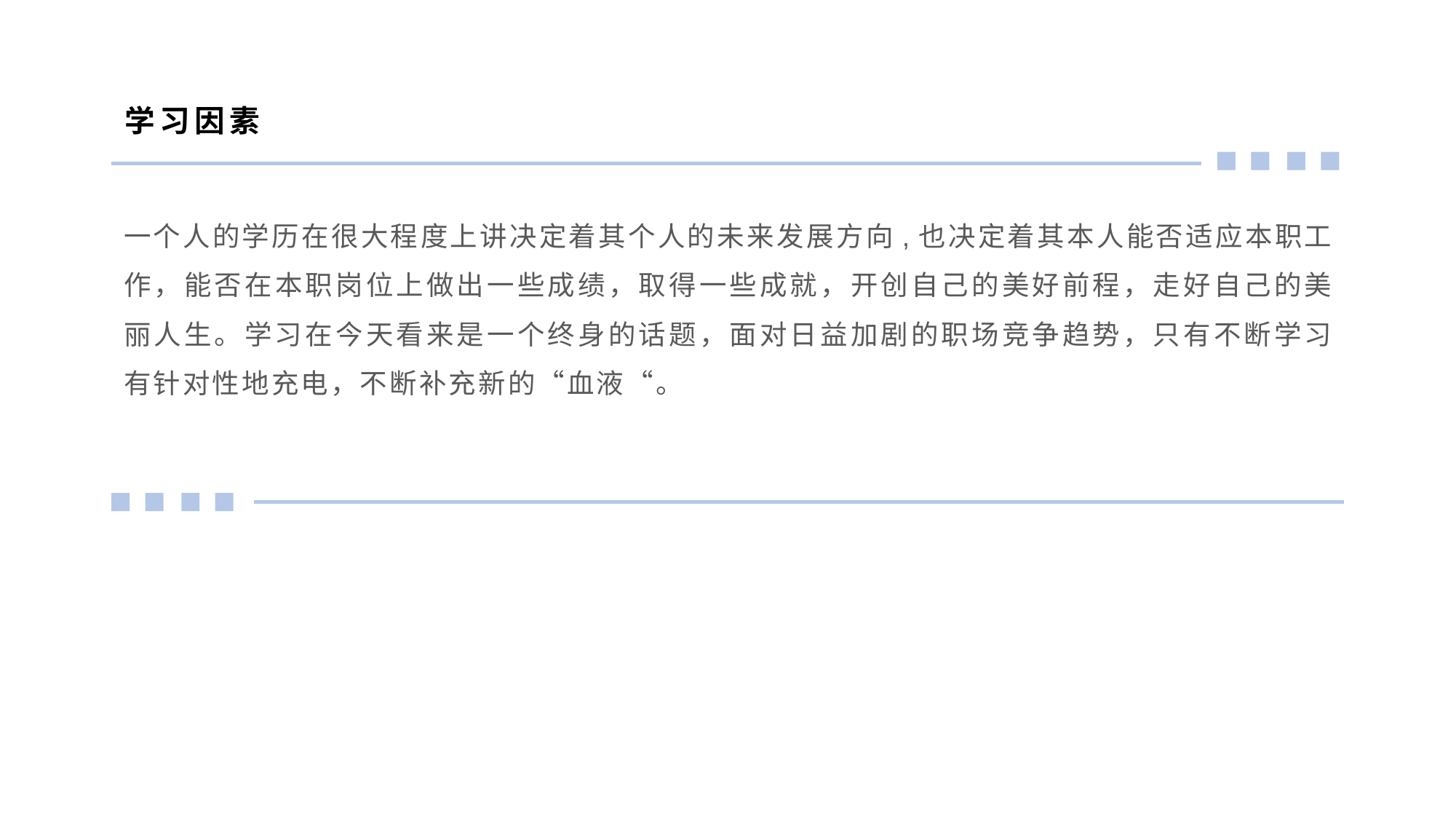

学习因素

一个人的学历在很大程度上讲决定着其个人的未来发展方向,也决定着其本人能否适应本职工作，能否在本职岗位上做出一些成绩，取得一些成就，开创自己的美好前程，走好自己的美丽人生。学习在今天看来是一个终身的话题，面对日益加剧的职场竞争趋势，只有不断学习有针对性地充电，不断补充新的“血液“。